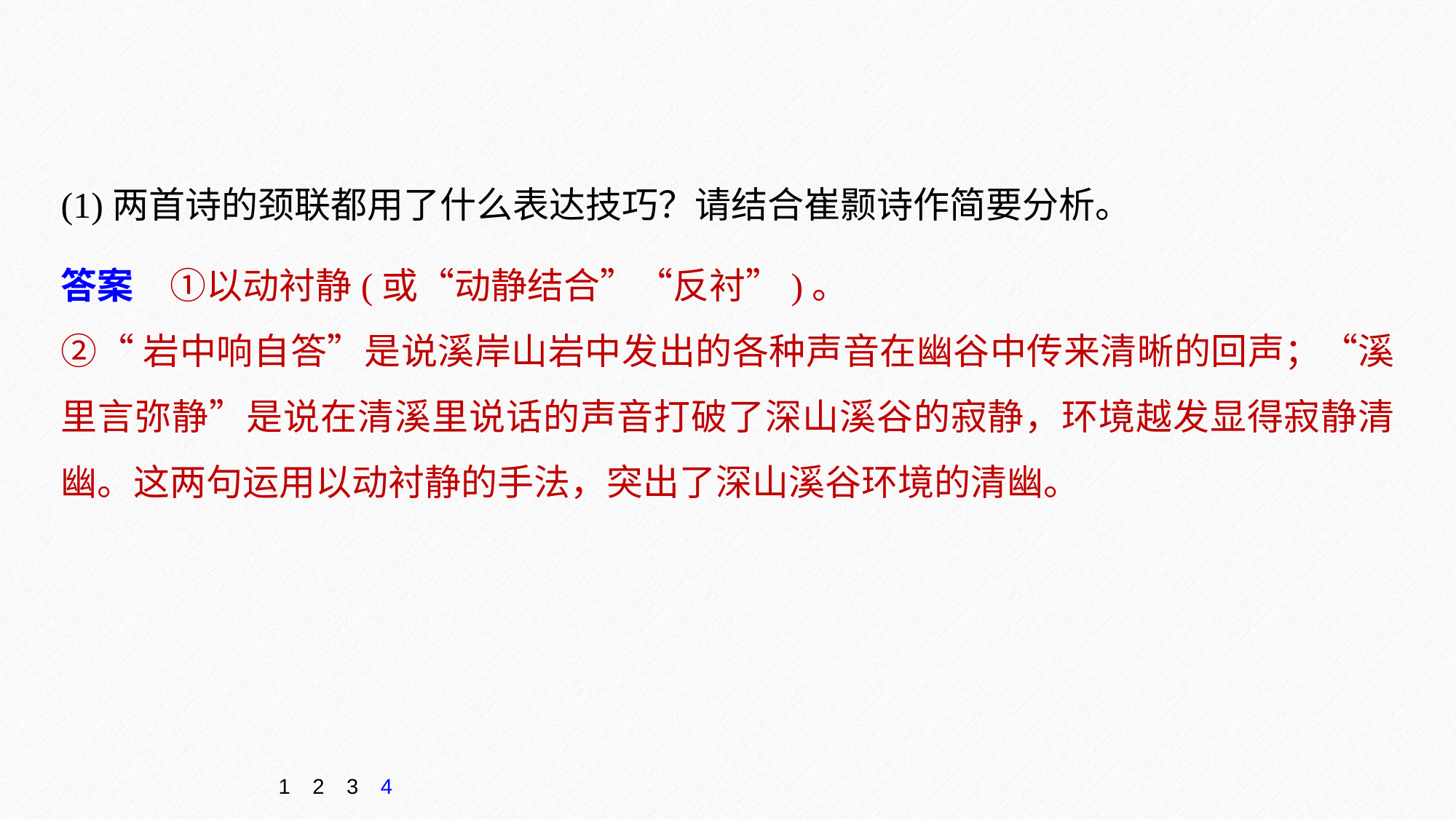

(1)两首诗的颈联都用了什么表达技巧？请结合崔颢诗作简要分析。
答案　①以动衬静(或“动静结合”“反衬”)。
②“岩中响自答”是说溪岸山岩中发出的各种声音在幽谷中传来清晰的回声；“溪里言弥静”是说在清溪里说话的声音打破了深山溪谷的寂静，环境越发显得寂静清幽。这两句运用以动衬静的手法，突出了深山溪谷环境的清幽。
1
2
3
4